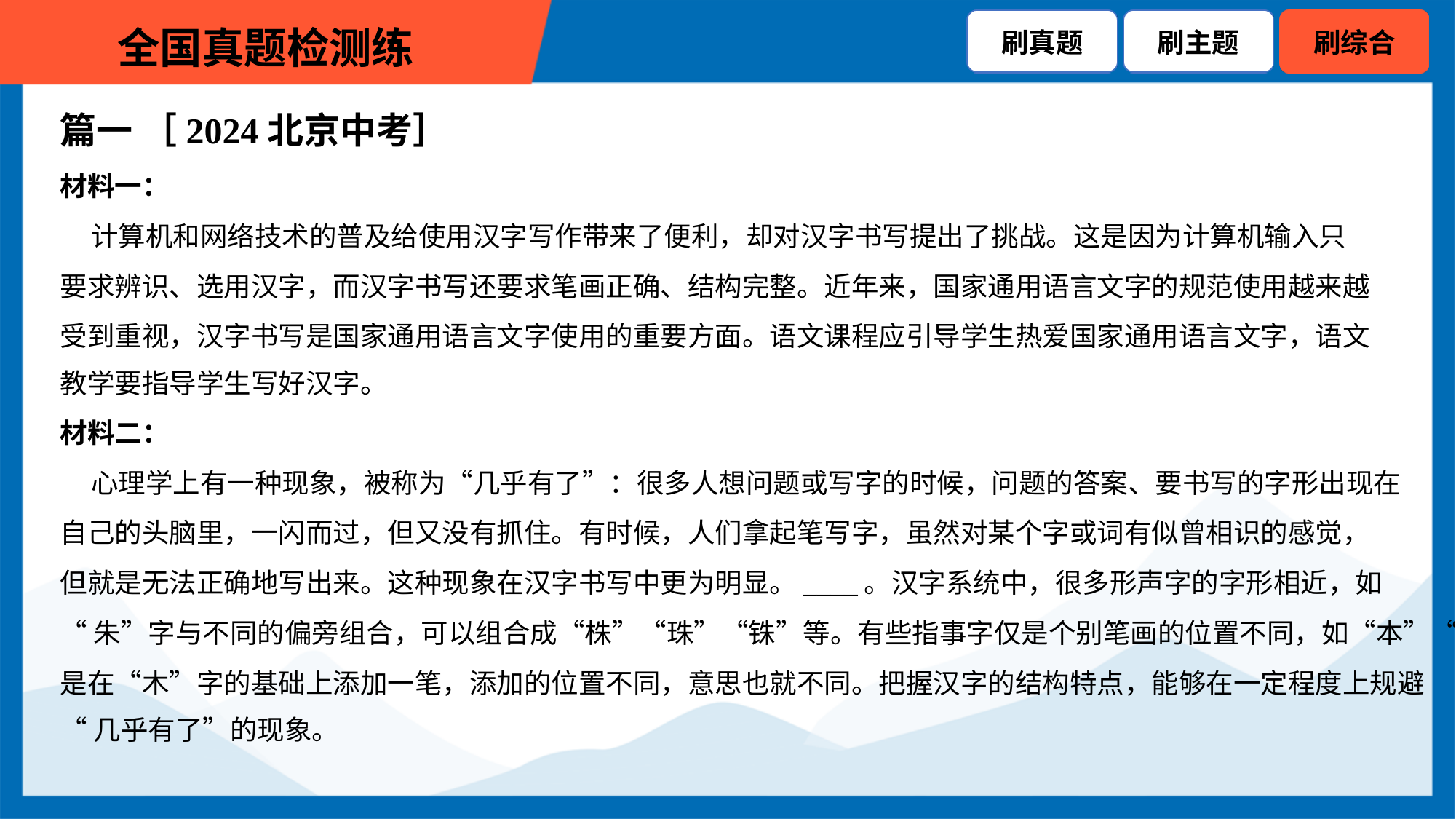

篇一 ［2024北京中考］
材料一：
    计算机和网络技术的普及给使用汉字写作带来了便利，却对汉字书写提出了挑战。这是因为计算机输入只
要求辨识、选用汉字，而汉字书写还要求笔画正确、结构完整。近年来，国家通用语言文字的规范使用越来越
受到重视，汉字书写是国家通用语言文字使用的重要方面。语文课程应引导学生热爱国家通用语言文字，语文
教学要指导学生写好汉字。
材料二：
    心理学上有一种现象，被称为“几乎有了”：很多人想问题或写字的时候，问题的答案、要书写的字形出现在
自己的头脑里，一闪而过，但又没有抓住。有时候，人们拿起笔写字，虽然对某个字或词有似曾相识的感觉，
但就是无法正确地写出来。这种现象在汉字书写中更为明显。____。汉字系统中，很多形声字的字形相近，如
“朱”字与不同的偏旁组合，可以组合成“株”“珠”“铢”等。有些指事字仅是个别笔画的位置不同，如“本”“末”，都
是在“木”字的基础上添加一笔，添加的位置不同，意思也就不同。把握汉字的结构特点，能够在一定程度上规避
“几乎有了”的现象。